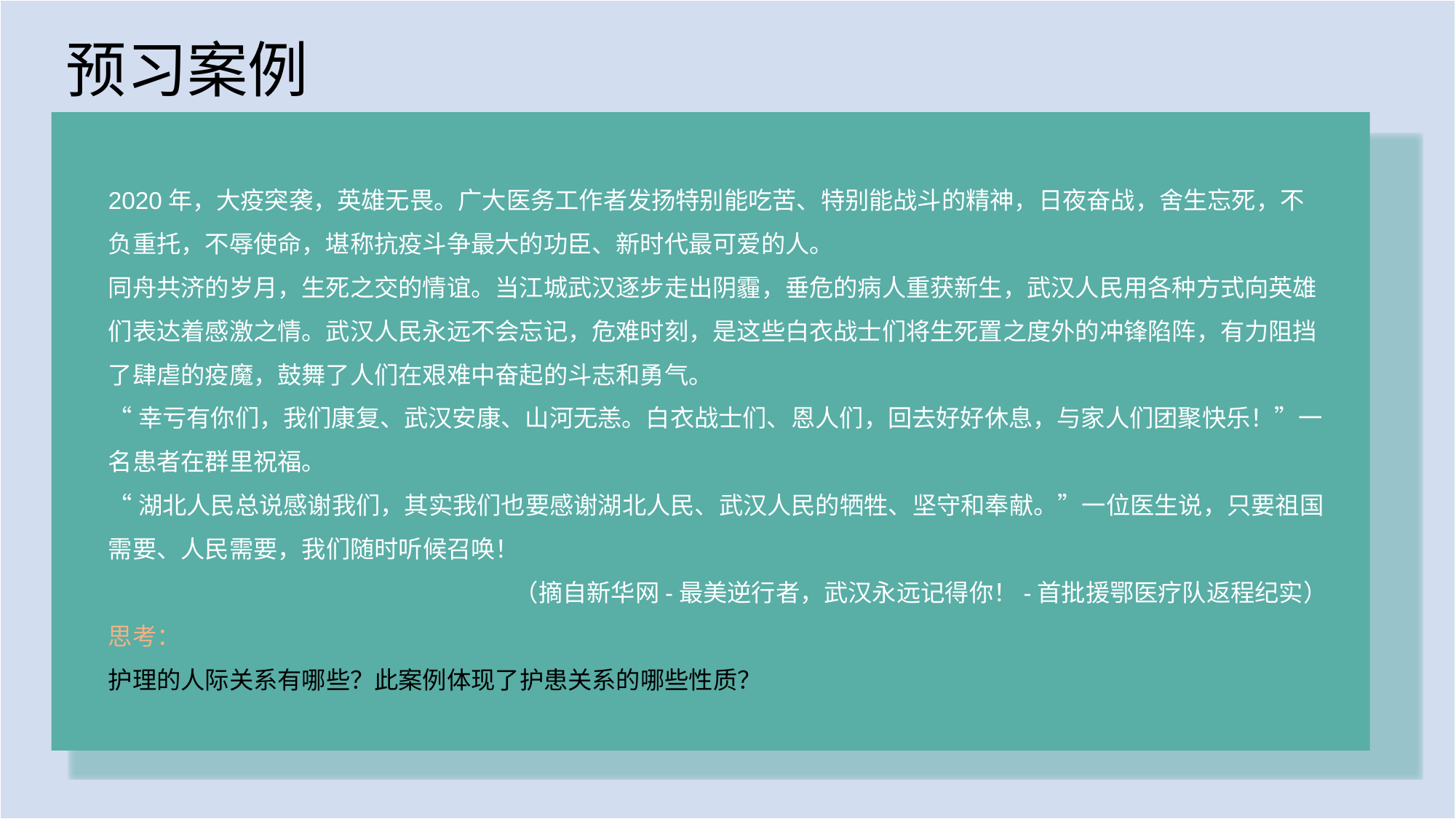

预习案例

2020年，大疫突袭，英雄无畏。广大医务工作者发扬特别能吃苦、特别能战斗的精神，日夜奋战，舍生忘死，不负重托，不辱使命，堪称抗疫斗争最大的功臣、新时代最可爱的人。
同舟共济的岁月，生死之交的情谊。当江城武汉逐步走出阴霾，垂危的病人重获新生，武汉人民用各种方式向英雄们表达着感激之情。武汉人民永远不会忘记，危难时刻，是这些白衣战士们将生死置之度外的冲锋陷阵，有力阻挡了肆虐的疫魔，鼓舞了人们在艰难中奋起的斗志和勇气。
“幸亏有你们，我们康复、武汉安康、山河无恙。白衣战士们、恩人们，回去好好休息，与家人们团聚快乐！”一名患者在群里祝福。
“湖北人民总说感谢我们，其实我们也要感谢湖北人民、武汉人民的牺牲、坚守和奉献。”一位医生说，只要祖国需要、人民需要，我们随时听候召唤！
（摘自新华网-最美逆行者，武汉永远记得你！-首批援鄂医疗队返程纪实）
思考：
护理的人际关系有哪些？此案例体现了护患关系的哪些性质？